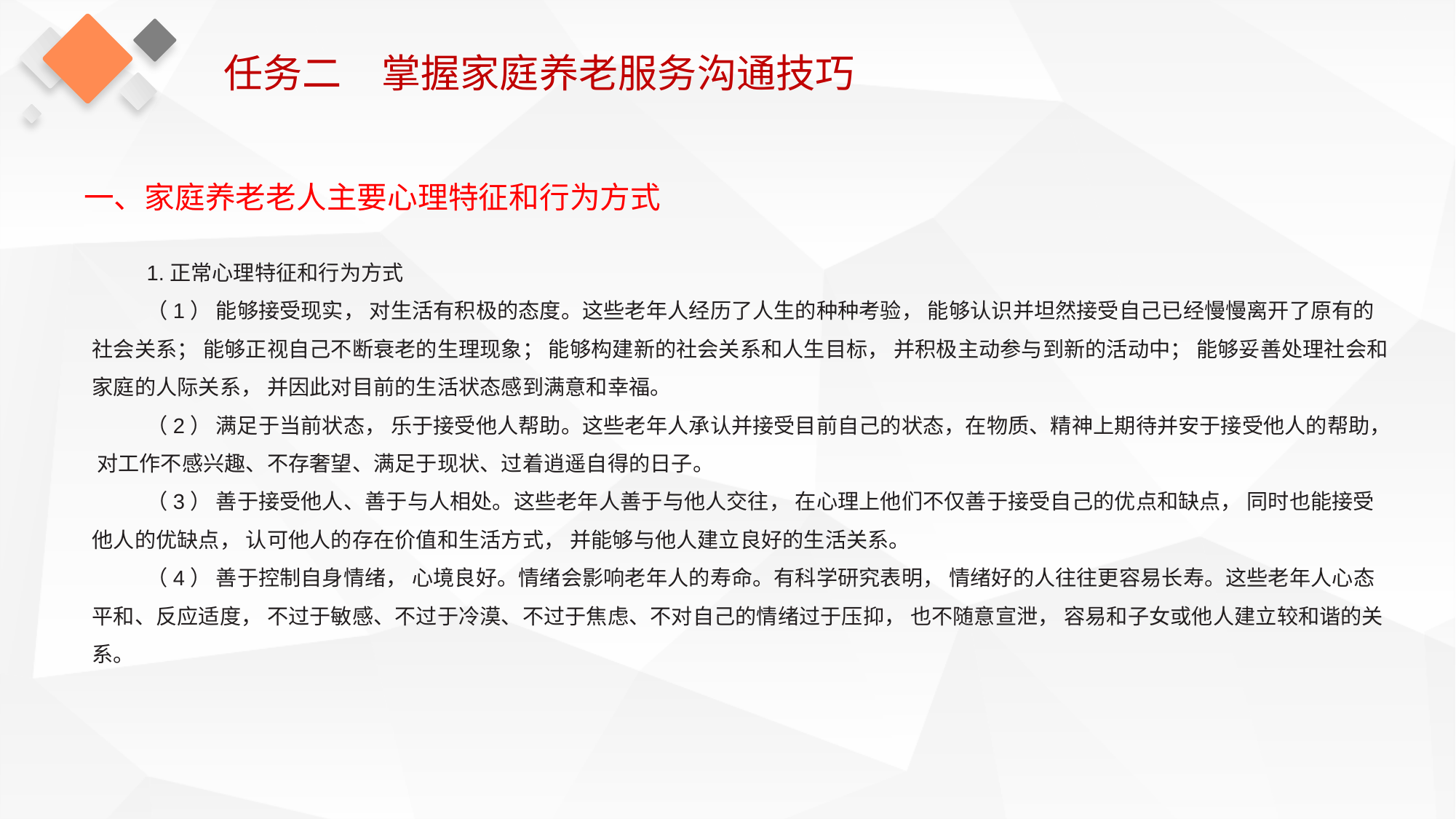

任务二　掌握家庭养老服务沟通技巧
一、家庭养老老人主要心理特征和行为方式
1.正常心理特征和行为方式
（1） 能够接受现实， 对生活有积极的态度。这些老年人经历了人生的种种考验， 能够认识并坦然接受自己已经慢慢离开了原有的社会关系； 能够正视自己不断衰老的生理现象； 能够构建新的社会关系和人生目标， 并积极主动参与到新的活动中； 能够妥善处理社会和家庭的人际关系， 并因此对目前的生活状态感到满意和幸福。
（2） 满足于当前状态， 乐于接受他人帮助。这些老年人承认并接受目前自己的状态，在物质、精神上期待并安于接受他人的帮助， 对工作不感兴趣、不存奢望、满足于现状、过着逍遥自得的日子。
（3） 善于接受他人、善于与人相处。这些老年人善于与他人交往， 在心理上他们不仅善于接受自己的优点和缺点， 同时也能接受他人的优缺点， 认可他人的存在价值和生活方式， 并能够与他人建立良好的生活关系。
（4） 善于控制自身情绪， 心境良好。情绪会影响老年人的寿命。有科学研究表明， 情绪好的人往往更容易长寿。这些老年人心态平和、反应适度， 不过于敏感、不过于冷漠、不过于焦虑、不对自己的情绪过于压抑， 也不随意宣泄， 容易和子女或他人建立较和谐的关系。